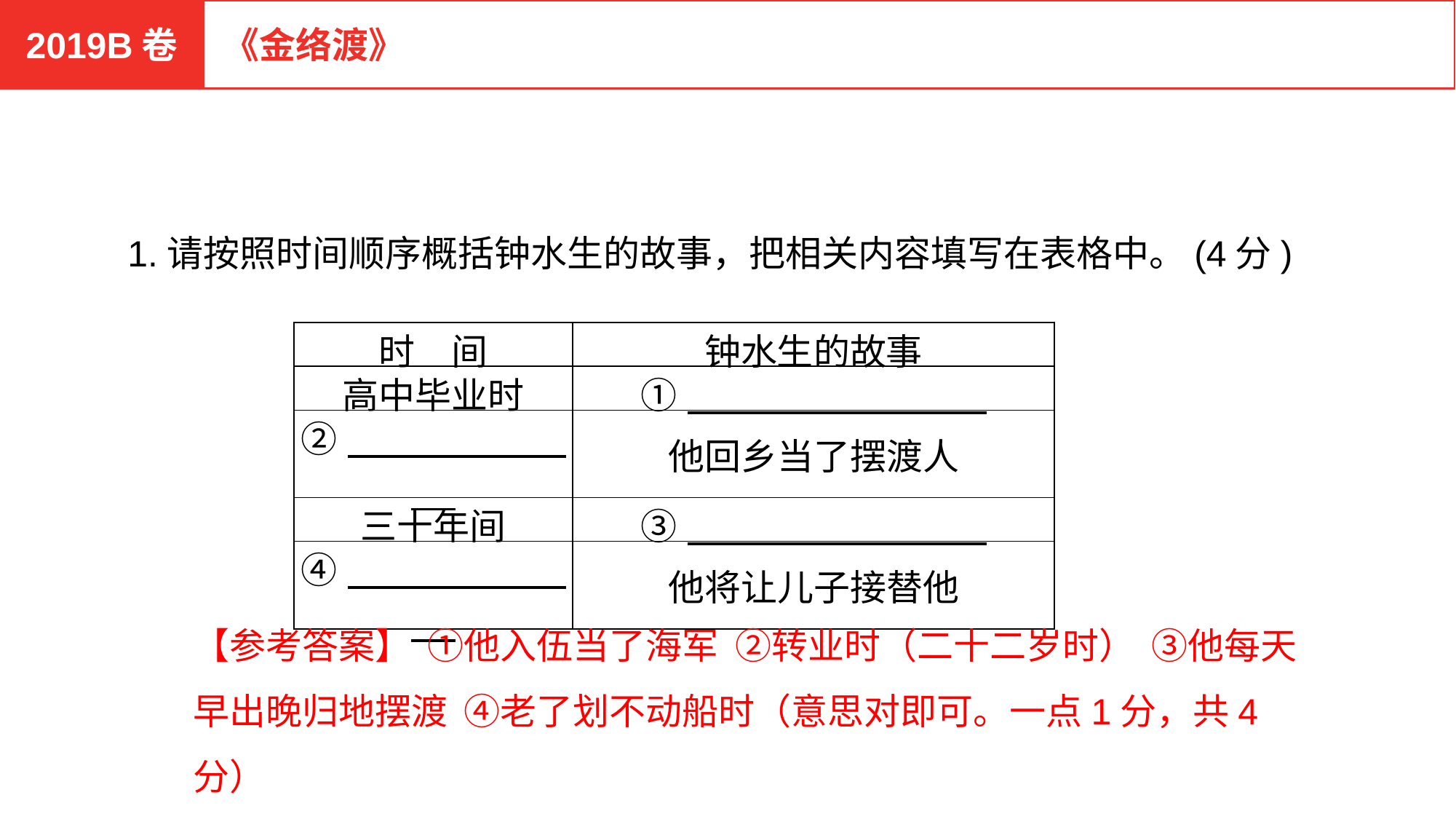

2019B卷
《金络渡》
1.请按照时间顺序概括钟水生的故事，把相关内容填写在表格中。(4分)

| 时　间 | 钟水生的故事 |
| --- | --- |
| 高中毕业时 | ① |
| ② | 他回乡当了摆渡人 |
| 三十年间 | ③ |
| ④ | 他将让儿子接替他 |
【参考答案】  ①他入伍当了海军  ②转业时（二十二岁时）  ③他每天早出晚归地摆渡  ④老了划不动船时（意思对即可。一点1分，共4分）